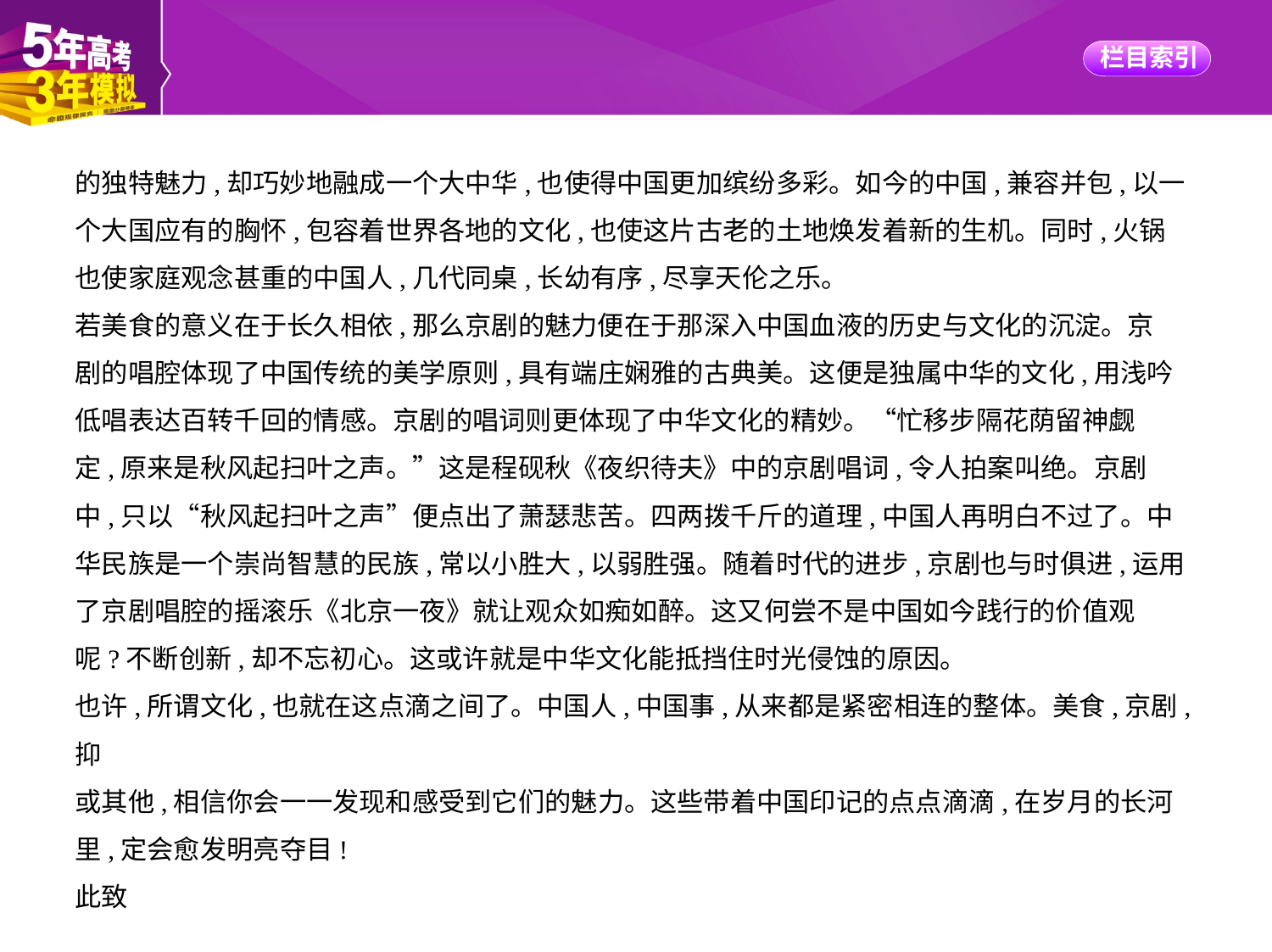

的独特魅力,却巧妙地融成一个大中华,也使得中国更加缤纷多彩。如今的中国,兼容并包,以一
个大国应有的胸怀,包容着世界各地的文化,也使这片古老的土地焕发着新的生机。同时,火锅
也使家庭观念甚重的中国人,几代同桌,长幼有序,尽享天伦之乐。
若美食的意义在于长久相依,那么京剧的魅力便在于那深入中国血液的历史与文化的沉淀。京
剧的唱腔体现了中国传统的美学原则,具有端庄娴雅的古典美。这便是独属中华的文化,用浅吟
低唱表达百转千回的情感。京剧的唱词则更体现了中华文化的精妙。“忙移步隔花荫留神觑
定,原来是秋风起扫叶之声。”这是程砚秋《夜织待夫》中的京剧唱词,令人拍案叫绝。京剧
中,只以“秋风起扫叶之声”便点出了萧瑟悲苦。四两拨千斤的道理,中国人再明白不过了。中
华民族是一个崇尚智慧的民族,常以小胜大,以弱胜强。随着时代的进步,京剧也与时俱进,运用
了京剧唱腔的摇滚乐《北京一夜》就让观众如痴如醉。这又何尝不是中国如今践行的价值观
呢?不断创新,却不忘初心。这或许就是中华文化能抵挡住时光侵蚀的原因。
也许,所谓文化,也就在这点滴之间了。中国人,中国事,从来都是紧密相连的整体。美食,京剧,抑
或其他,相信你会一一发现和感受到它们的魅力。这些带着中国印记的点点滴滴,在岁月的长河
里,定会愈发明亮夺目!
此致